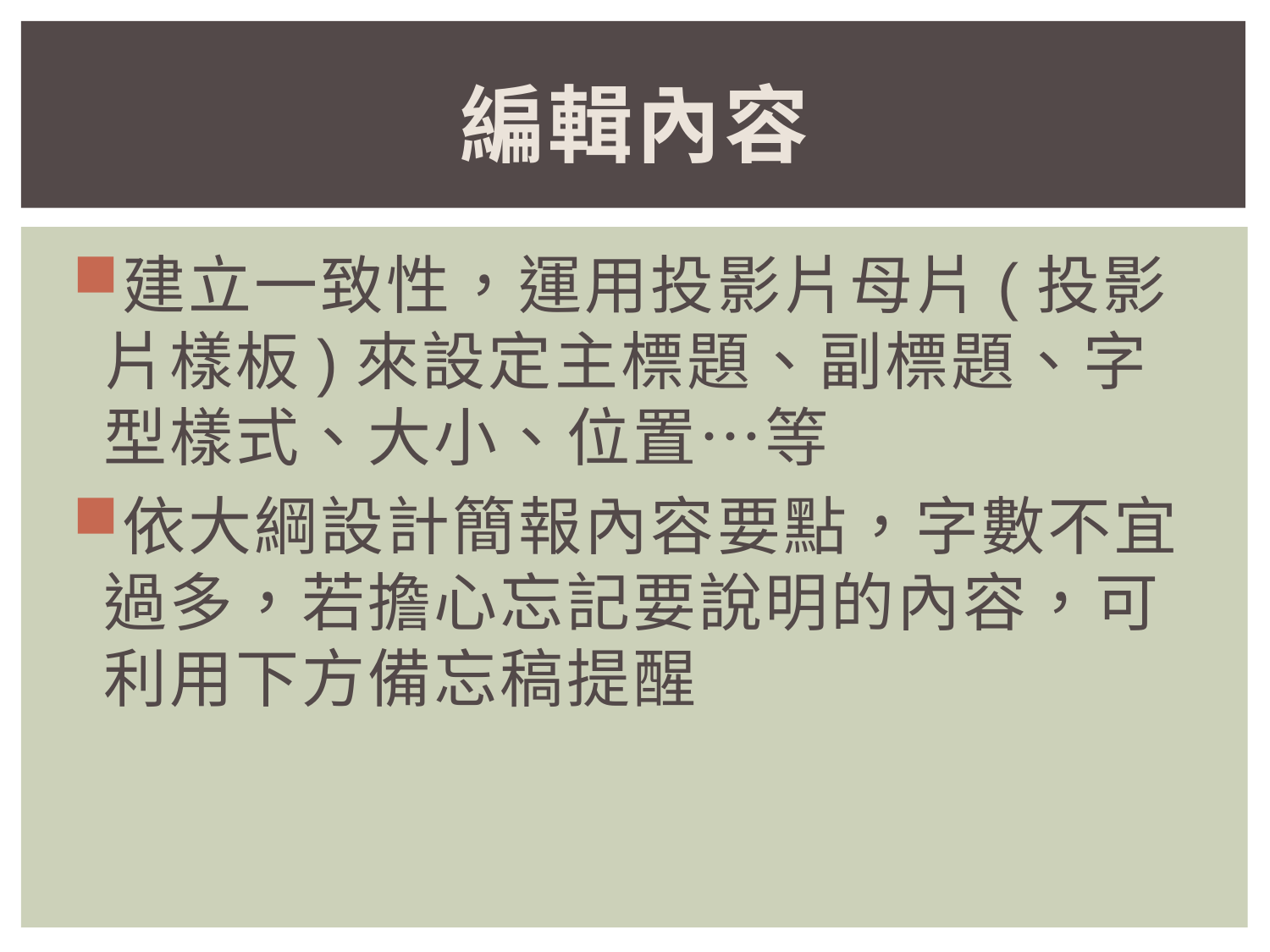

# 編輯內容
建立一致性，運用投影片母片(投影片樣板)來設定主標題、副標題、字型樣式、大小、位置…等
依大綱設計簡報內容要點，字數不宜過多，若擔心忘記要說明的內容，可利用下方備忘稿提醒